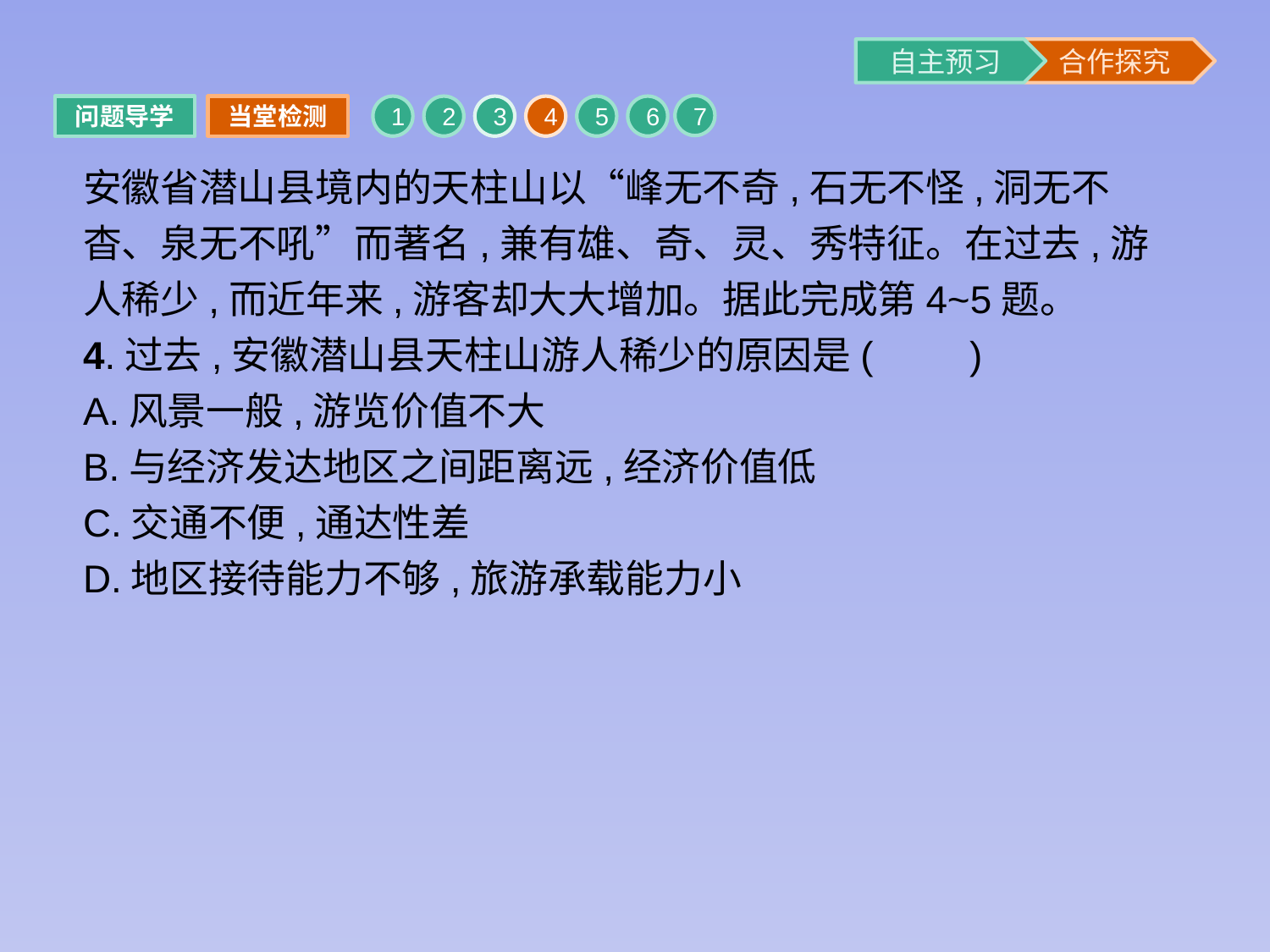

7
问题导学
当堂检测
1
2
3
4
5
6
安徽省潜山县境内的天柱山以“峰无不奇,石无不怪,洞无不杳、泉无不吼”而著名,兼有雄、奇、灵、秀特征。在过去,游人稀少,而近年来,游客却大大增加。据此完成第4~5题。
4.过去,安徽潜山县天柱山游人稀少的原因是(　　)
A.风景一般,游览价值不大
B.与经济发达地区之间距离远,经济价值低
C.交通不便,通达性差
D.地区接待能力不够,旅游承载能力小